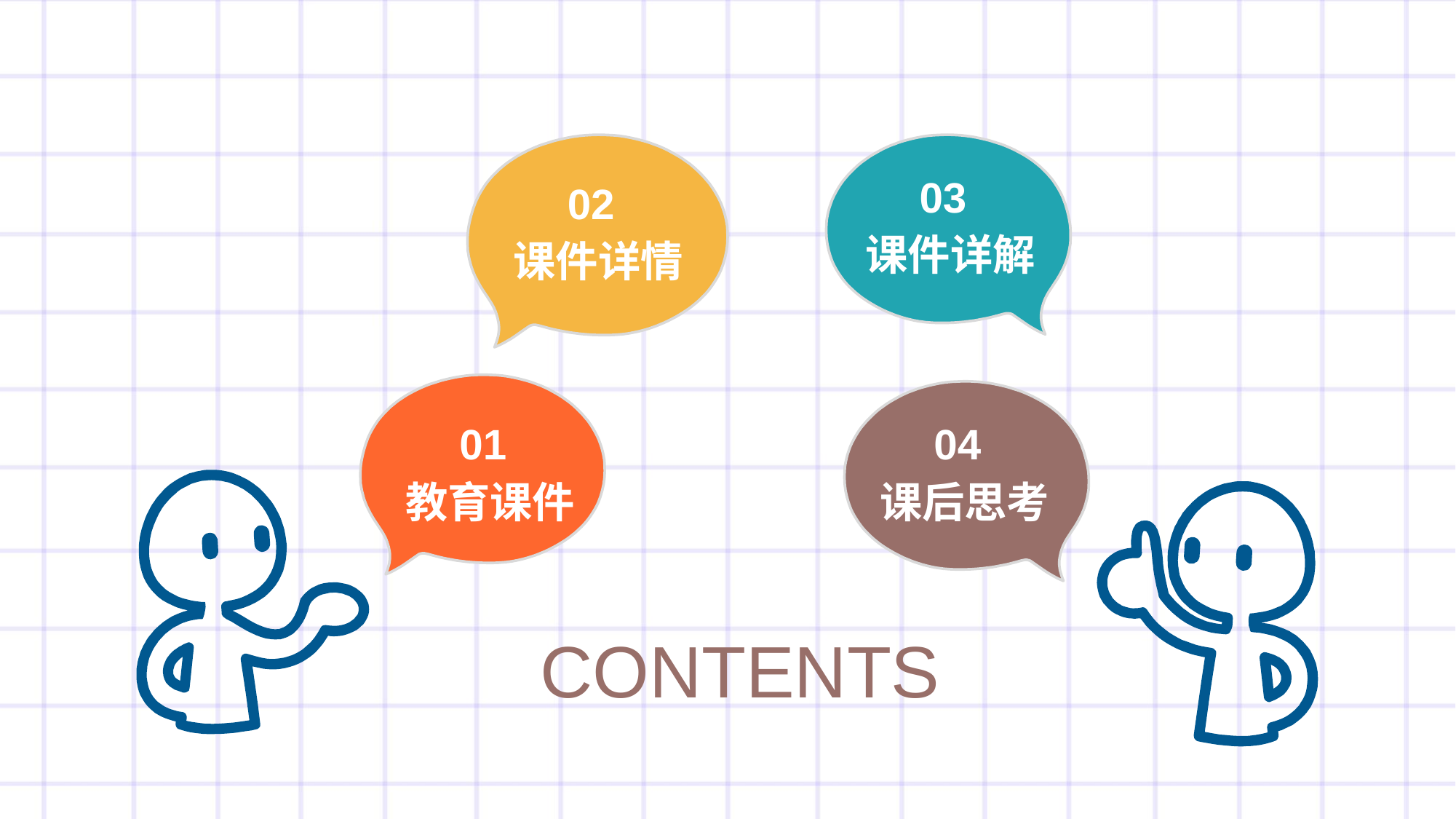

03
02
课件详解
课件详情

01
04

教育课件
课后思考

CONTENTS